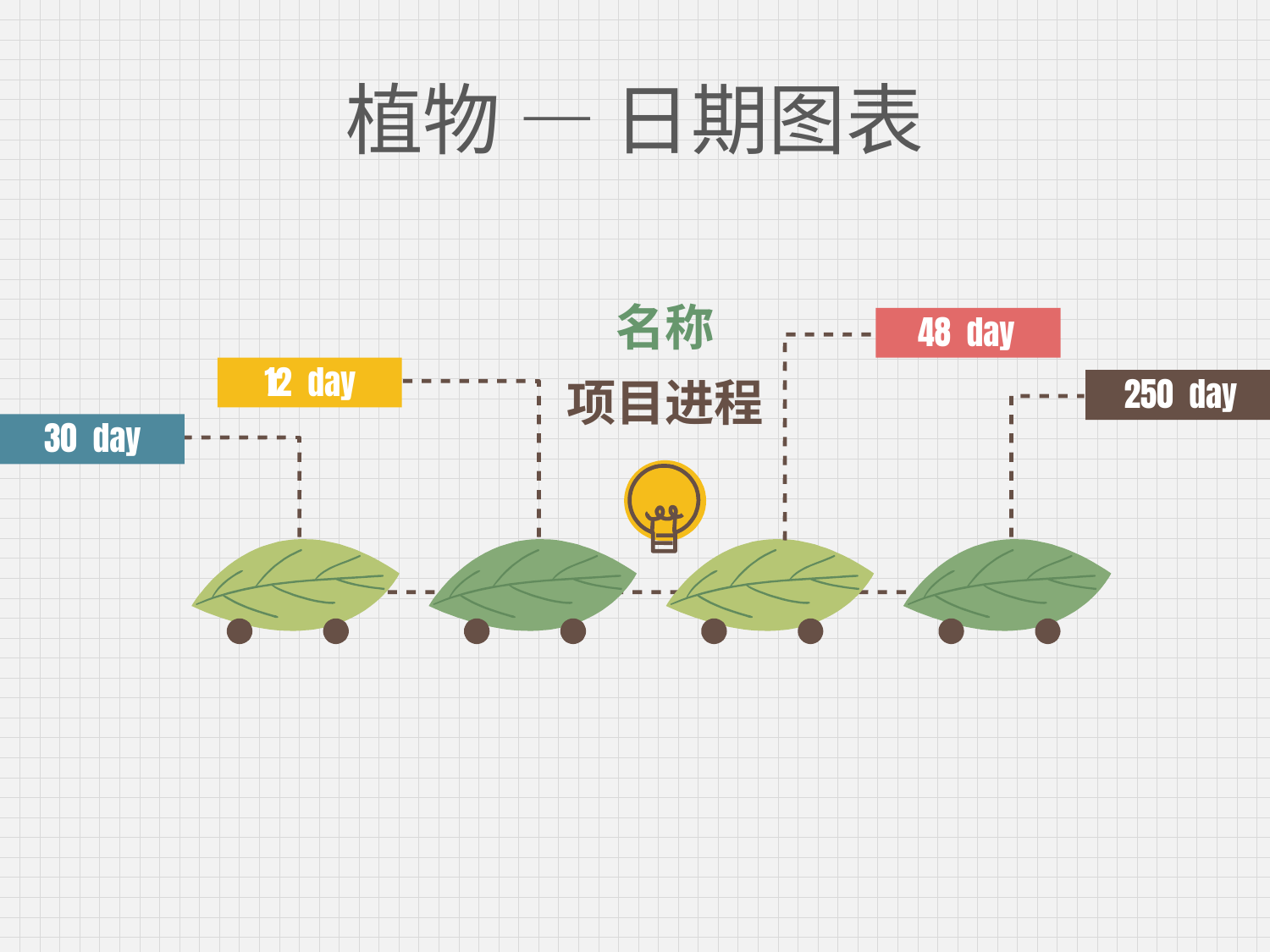

# 植物 — 日期图表
名称

48  day

12  day
1

250  day
项目进程

30  day